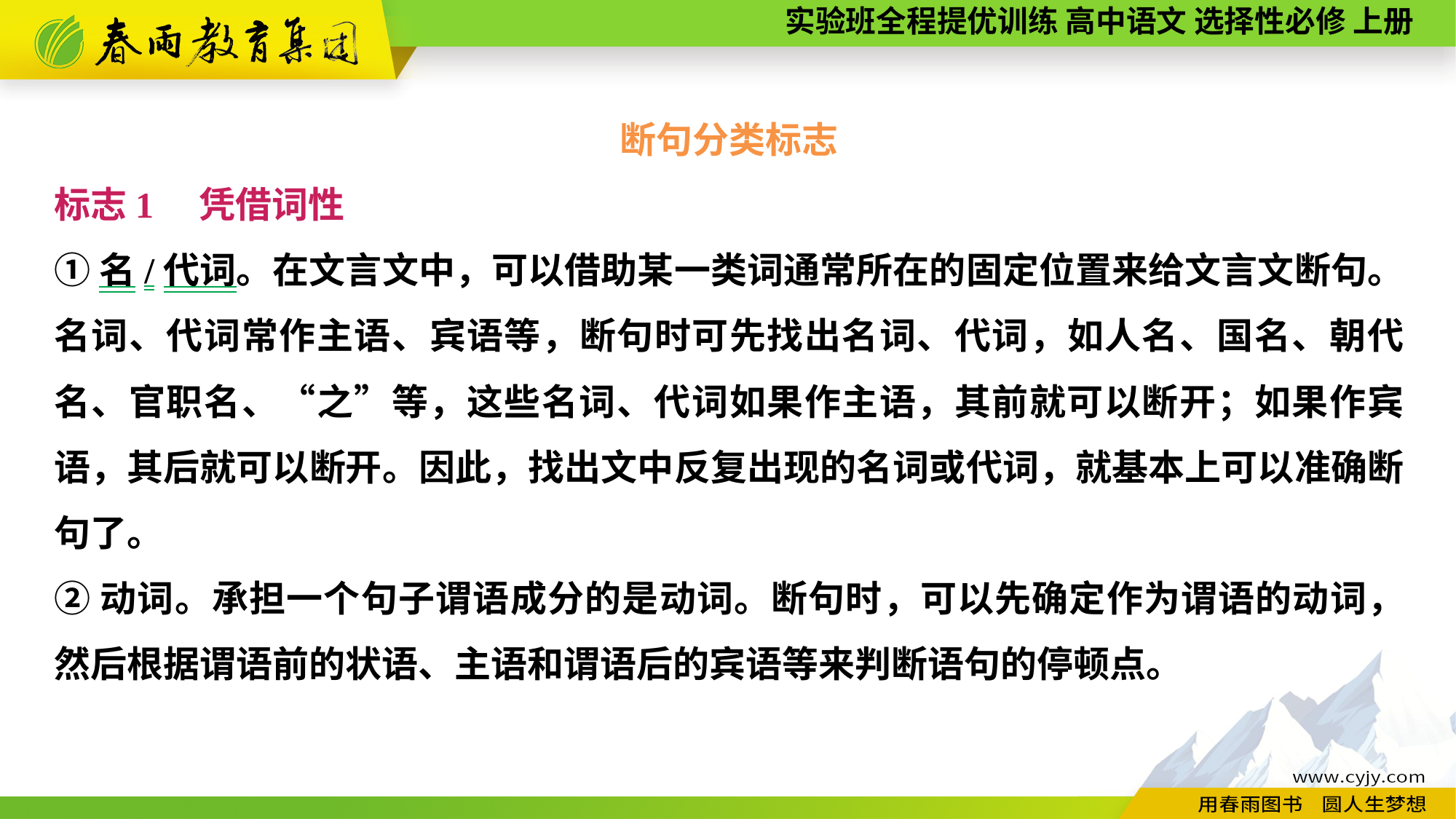

断句分类标志
标志1　凭借词性
①名/代词。在文言文中，可以借助某一类词通常所在的固定位置来给文言文断句。名词、代词常作主语、宾语等，断句时可先找出名词、代词，如人名、国名、朝代名、官职名、“之”等，这些名词、代词如果作主语，其前就可以断开；如果作宾语，其后就可以断开。因此，找出文中反复出现的名词或代词，就基本上可以准确断句了。
②动词。承担一个句子谓语成分的是动词。断句时，可以先确定作为谓语的动词，然后根据谓语前的状语、主语和谓语后的宾语等来判断语句的停顿点。